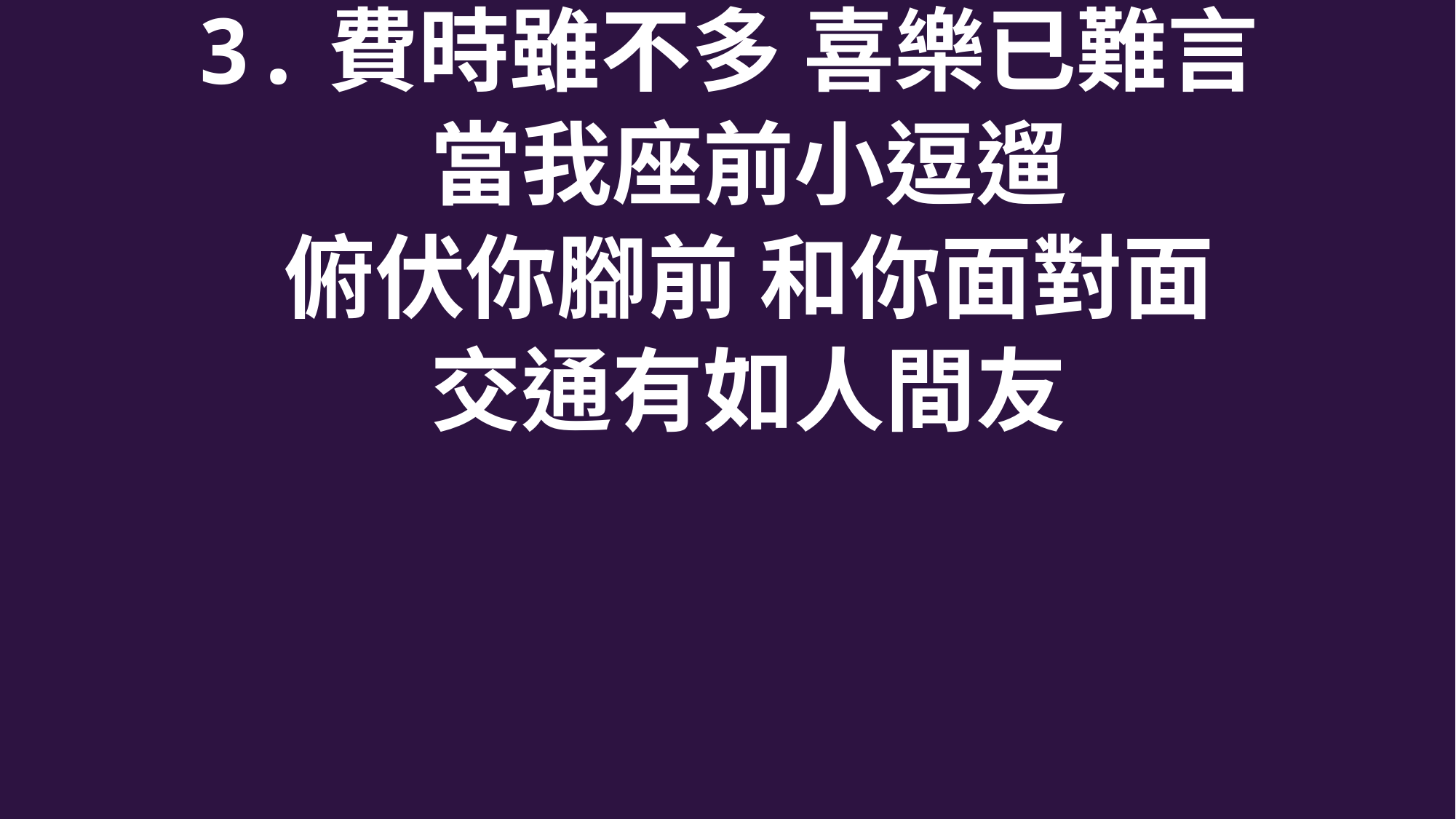

3.費時雖不多 喜樂已難言
 當我座前小逗遛
 俯伏你腳前 和你面對面
 交通有如人間友